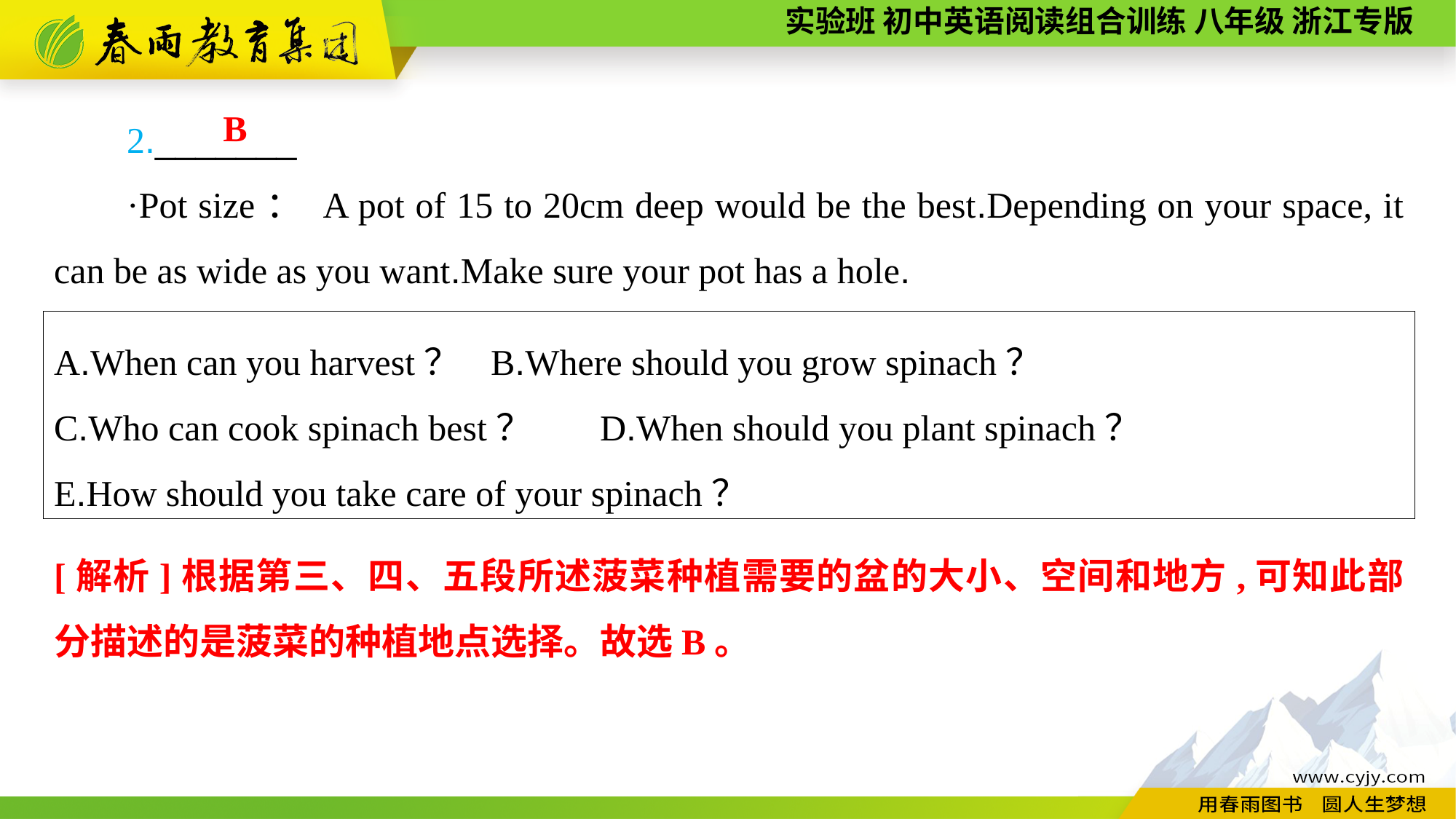

2._______
·Pot size： A pot of 15 to 20cm deep would be the best.Depending on your space, it can be as wide as you want.Make sure your pot has a hole.
B
A.When can you harvest？	B.Where should you grow spinach？
C.Who can cook spinach best？	D.When should you plant spinach？
E.How should you take care of your spinach？
[解析]根据第三、四、五段所述菠菜种植需要的盆的大小、空间和地方,可知此部分描述的是菠菜的种植地点选择。故选B。